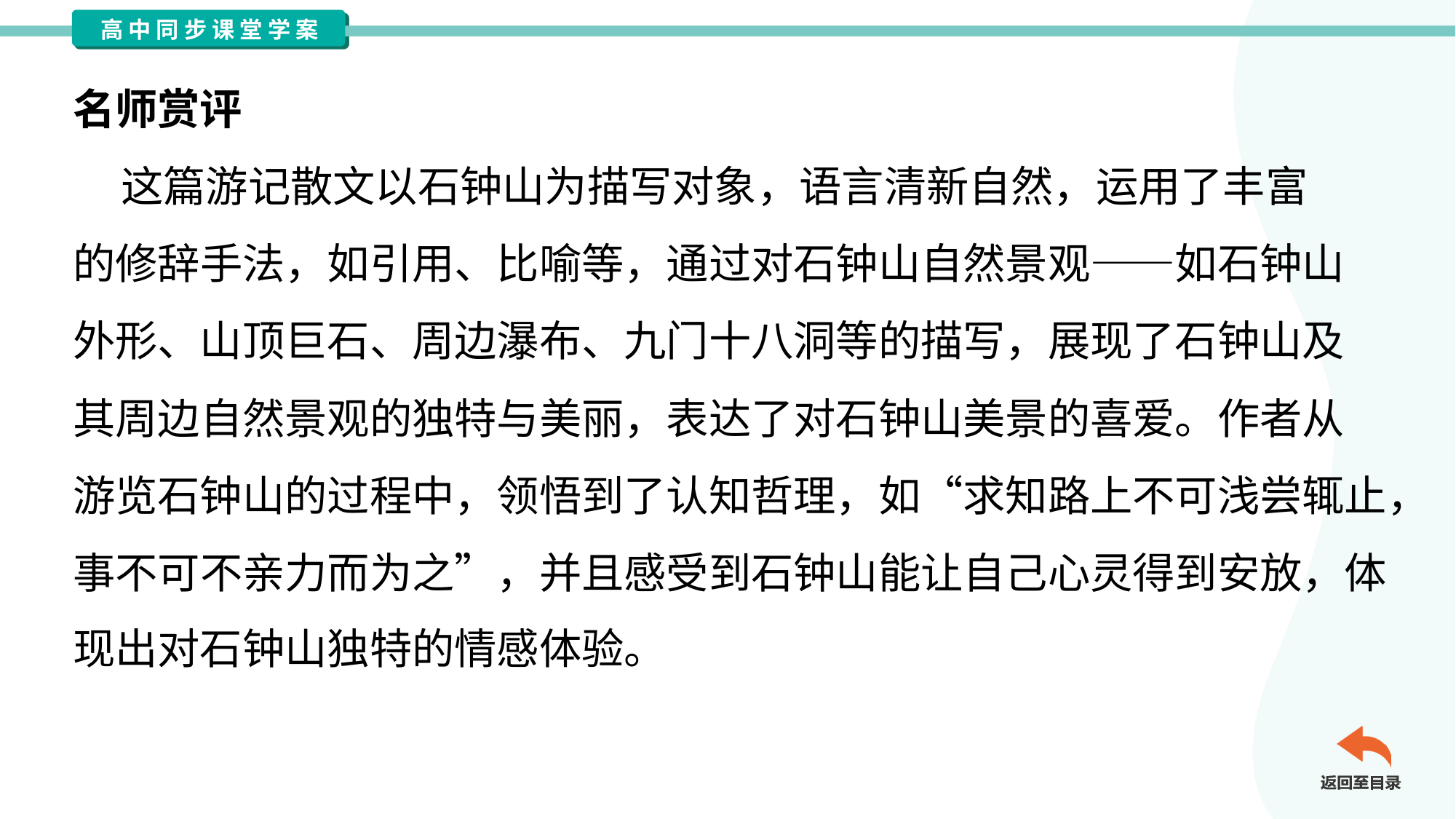

名师赏评
    这篇游记散文以石钟山为描写对象，语言清新自然，运用了丰富
的修辞手法，如引用、比喻等，通过对石钟山自然景观——如石钟山
外形、山顶巨石、周边瀑布、九门十八洞等的描写，展现了石钟山及
其周边自然景观的独特与美丽，表达了对石钟山美景的喜爱。作者从
游览石钟山的过程中，领悟到了认知哲理，如“求知路上不可浅尝辄止，
事不可不亲力而为之”，并且感受到石钟山能让自己心灵得到安放，体
现出对石钟山独特的情感体验。